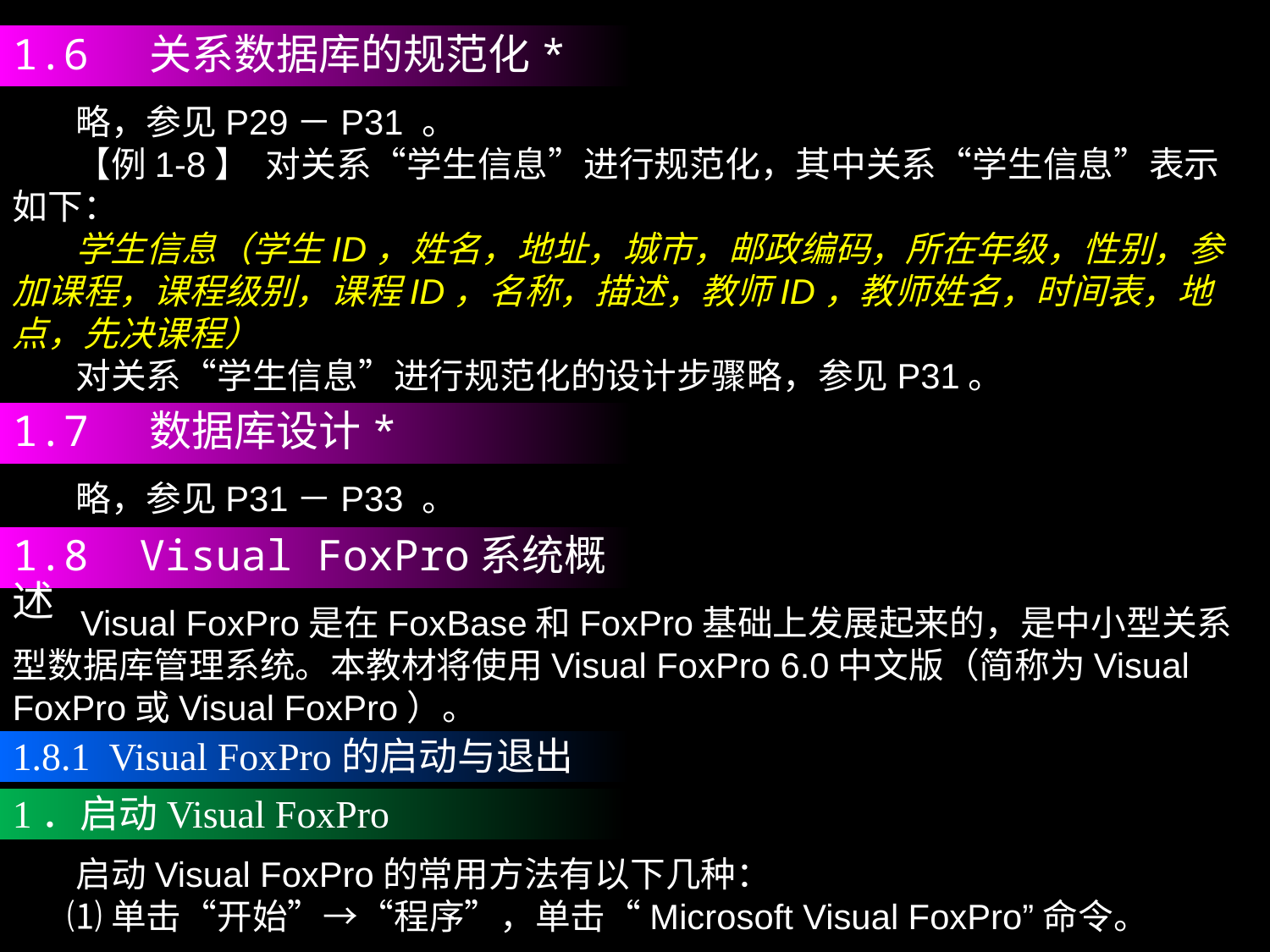

1.6  关系数据库的规范化*
       略，参见P29－P31 。
       【例1-8】  对关系“学生信息”进行规范化，其中关系“学生信息”表示如下：
       学生信息（学生ID，姓名，地址，城市，邮政编码，所在年级，性别，参加课程，课程级别，课程ID，名称，描述，教师ID，教师姓名，时间表，地点，先决课程）
       对关系“学生信息”进行规范化的设计步骤略，参见P31。
1.7  数据库设计*
       略，参见P31－P33 。
1.8  Visual FoxPro系统概述
       Visual FoxPro是在FoxBase和FoxPro基础上发展起来的，是中小型关系型数据库管理系统。本教材将使用Visual FoxPro 6.0中文版（简称为Visual FoxPro或Visual FoxPro）。
1.8.1  Visual FoxPro的启动与退出
1．启动Visual FoxPro
       启动Visual FoxPro的常用方法有以下几种：
       ⑴单击“开始”→“程序”，单击“Microsoft Visual FoxPro”命令。